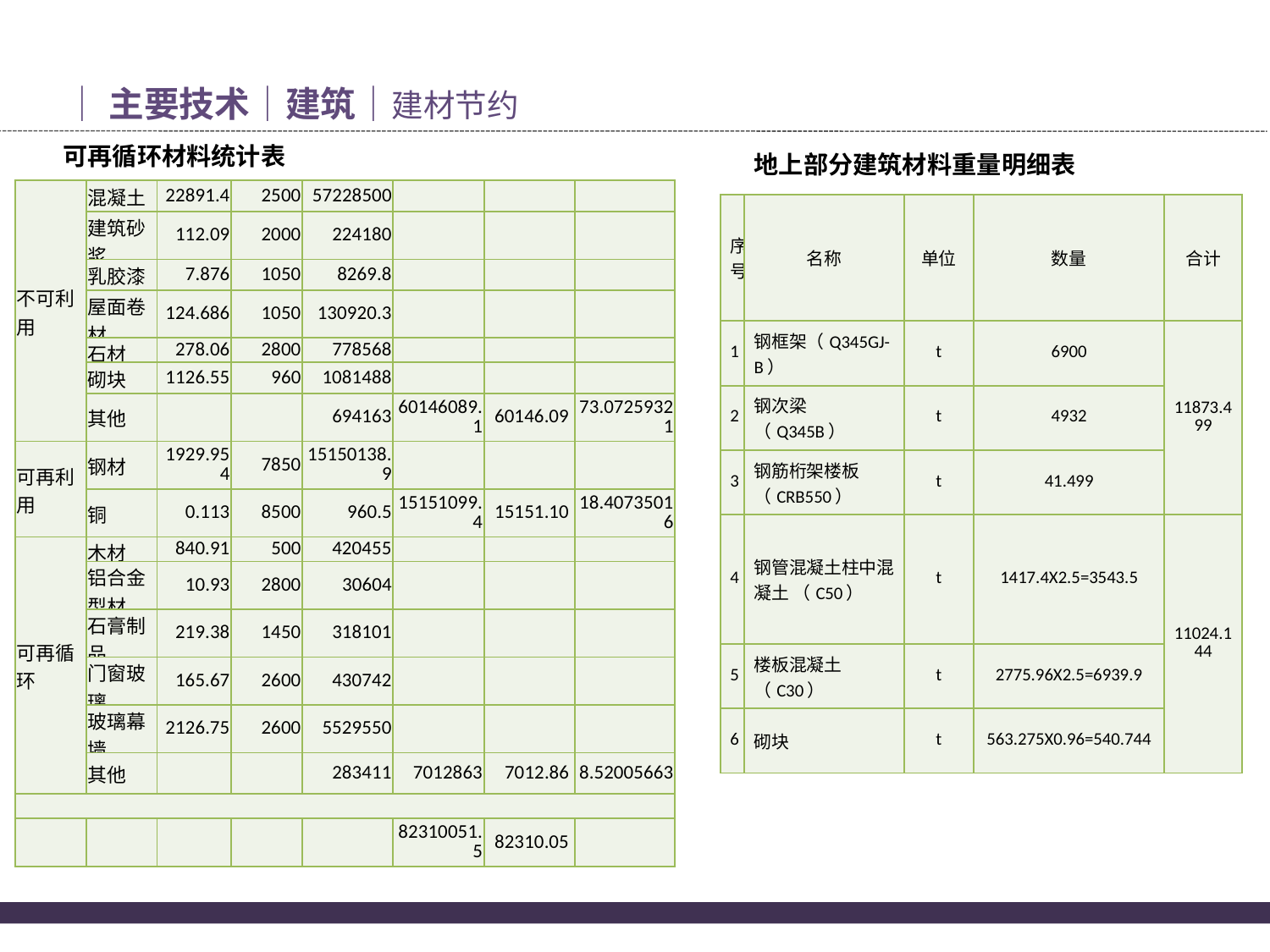

│主要技术│建筑│建材节约

可再循环材料统计表
地上部分建筑材料重量明细表
| 不可利用 | 混凝土 | 22891.4 | 2500 | 57228500 |  |  |  |
| --- | --- | --- | --- | --- | --- | --- | --- |
|  | 建筑砂浆 | 112.09 | 2000 | 224180 |  |  |  |
|  | 乳胶漆 | 7.876 | 1050 | 8269.8 |  |  |  |
|  | 屋面卷材 | 124.686 | 1050 | 130920.3 |  |  |  |
|  | 石材 | 278.06 | 2800 | 778568 |  |  |  |
|  | 砌块 | 1126.55 | 960 | 1081488 |  |  |  |
|  | 其他 |  |  | 694163 | 60146089.1 | 60146.09 | 73.07259321 |
| 可再利用 | 钢材 | 1929.954 | 7850 | 15150138.9 |  |  |  |
|  | 铜 | 0.113 | 8500 | 960.5 | 15151099.4 | 15151.10 | 18.40735016 |
| 可再循环 | 木材 | 840.91 | 500 | 420455 |  |  |  |
|  | 铝合金型材 | 10.93 | 2800 | 30604 |  |  |  |
|  | 石膏制品 | 219.38 | 1450 | 318101 |  |  |  |
|  | 门窗玻璃 | 165.67 | 2600 | 430742 |  |  |  |
|  | 玻璃幕墙 | 2126.75 | 2600 | 5529550 |  |  |  |
|  | 其他 |  |  | 283411 | 7012863 | 7012.86 | 8.52005663 |
|  |  |  |  |  |  |  |  |
|  |  |  |  |  | 82310051.5 | 82310.05 |  |
| 序号 | 名称 | 单位 | 数量 | 合计 |
| --- | --- | --- | --- | --- |
| 1 | 钢框架（Q345GJ-B） | t | 6900 | 11873.499 |
| 2 | 钢次梁（Q345B） | t | 4932 |  |
| 3 | 钢筋桁架楼板（CRB550） | t | 41.499 |  |
| 4 | 钢管混凝土柱中混凝土 （C50） | t | 1417.4X2.5=3543.5 | 11024.144 |
| 5 | 楼板混凝土（C30） | t | 2775.96X2.5=6939.9 |  |
| 6 | 砌块 | t | 563.275X0.96=540.744 |  |

21